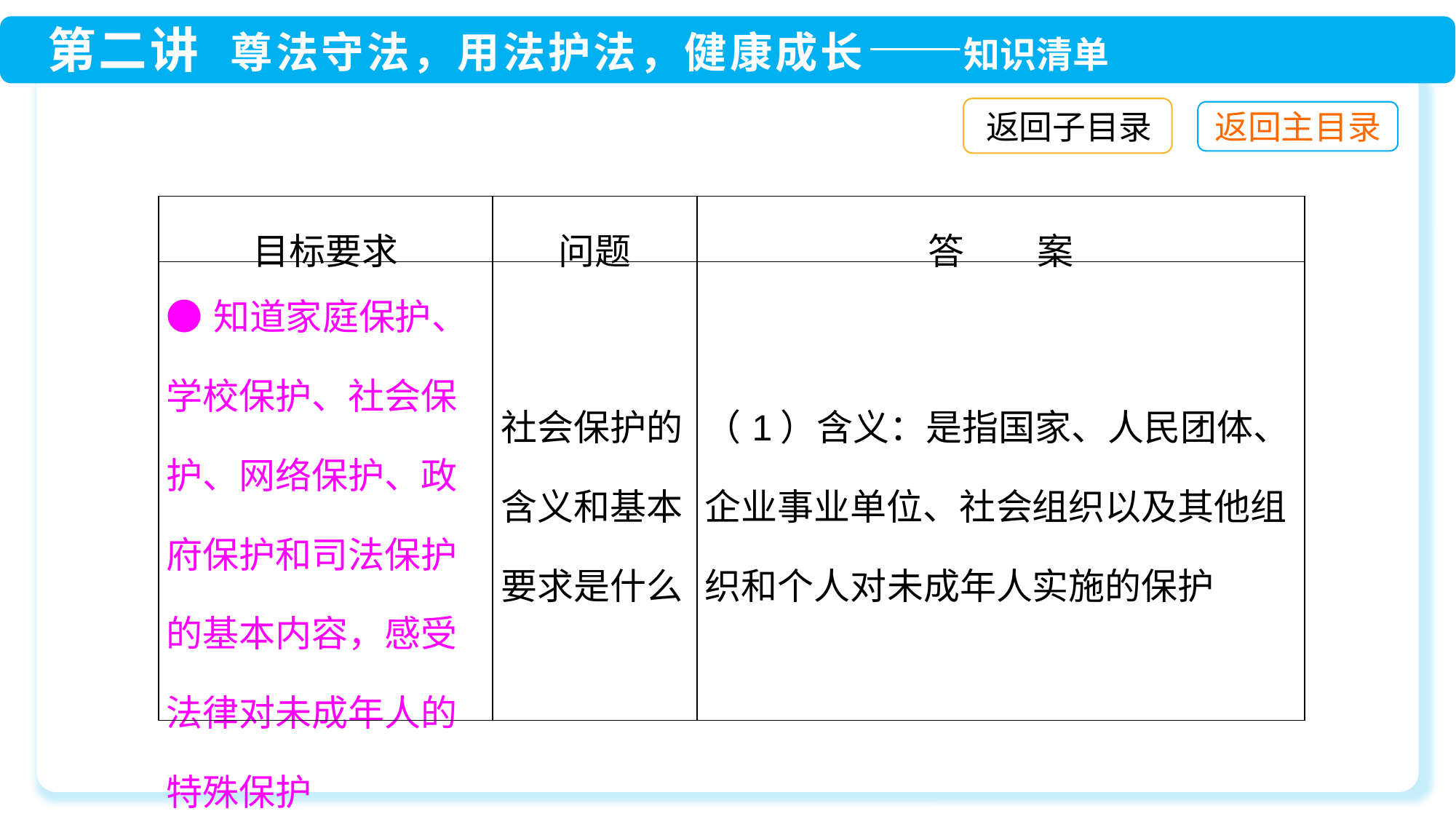

返回子目录
| 目标要求 | 问题 | 答　　案 |
| --- | --- | --- |
| ●知道家庭保护、学校保护、社会保护、网络保护、政府保护和司法保护的基本内容，感受法律对未成年人的特殊保护 | 社会保护的含义和基本要求是什么 | （1）含义：是指国家、人民团体、企业事业单位、社会组织以及其他组织和个人对未成年人实施的保护 |